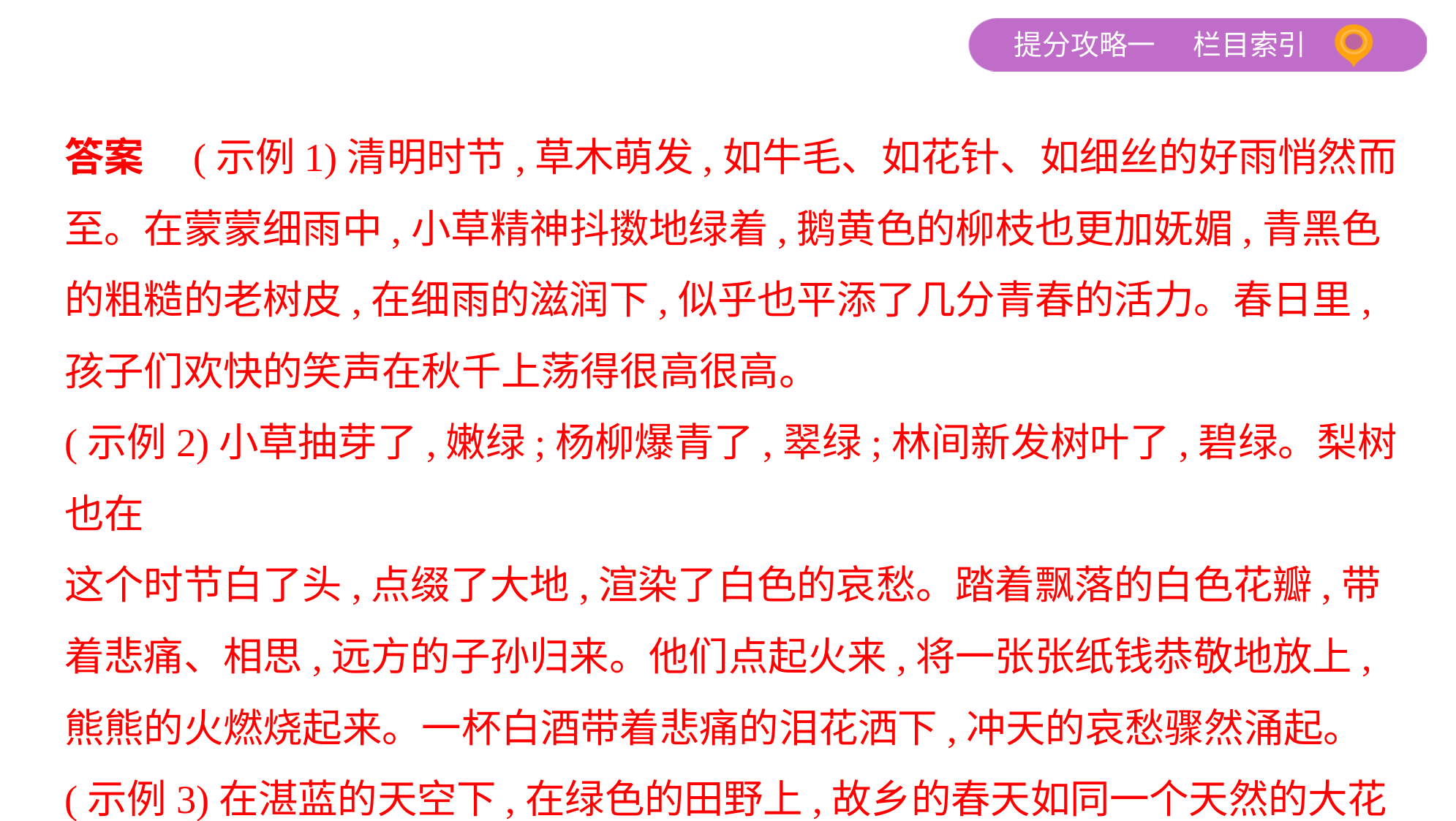

答案　(示例1)清明时节,草木萌发,如牛毛、如花针、如细丝的好雨悄然而
至。在蒙蒙细雨中,小草精神抖擞地绿着,鹅黄色的柳枝也更加妩媚,青黑色
的粗糙的老树皮,在细雨的滋润下,似乎也平添了几分青春的活力。春日里,
孩子们欢快的笑声在秋千上荡得很高很高。
(示例2)小草抽芽了,嫩绿;杨柳爆青了,翠绿;林间新发树叶了,碧绿。梨树也在
这个时节白了头,点缀了大地,渲染了白色的哀愁。踏着飘落的白色花瓣,带
着悲痛、相思,远方的子孙归来。他们点起火来,将一张张纸钱恭敬地放上,
熊熊的火燃烧起来。一杯白酒带着悲痛的泪花洒下,冲天的哀愁骤然涌起。
(示例3)在湛蓝的天空下,在绿色的田野上,故乡的春天如同一个天然的大花